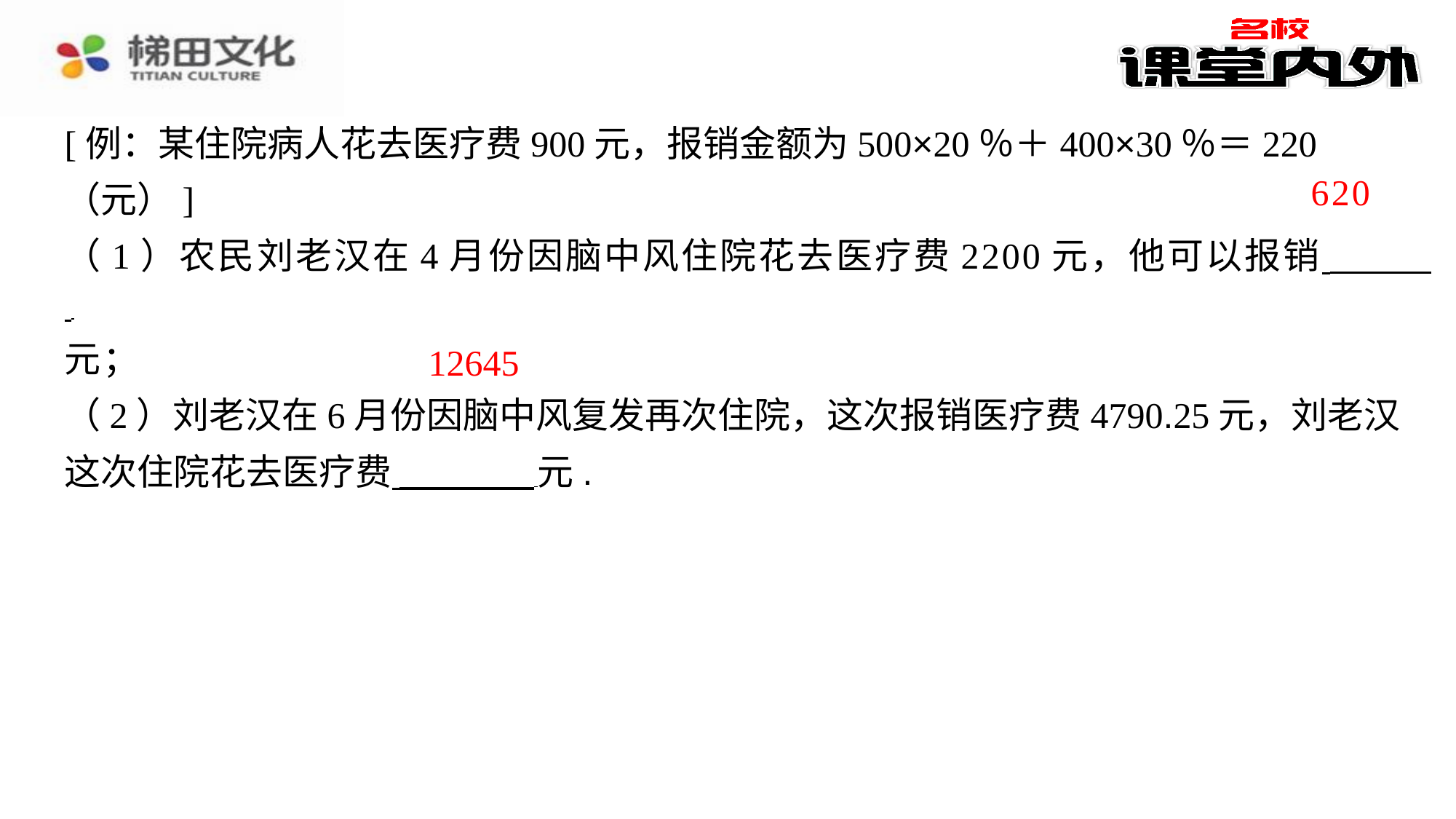

[例：某住院病人花去医疗费900元，报销金额为500×20％＋400×30％＝220（元）]
（1）农民刘老汉在4月份因脑中风住院花去医疗费2200元，他可以报销                   ⁠
元；
（2）刘老汉在6月份因脑中风复发再次住院，这次报销医疗费4790.25元，刘老汉
这次住院花去医疗费                      元.
620
12645